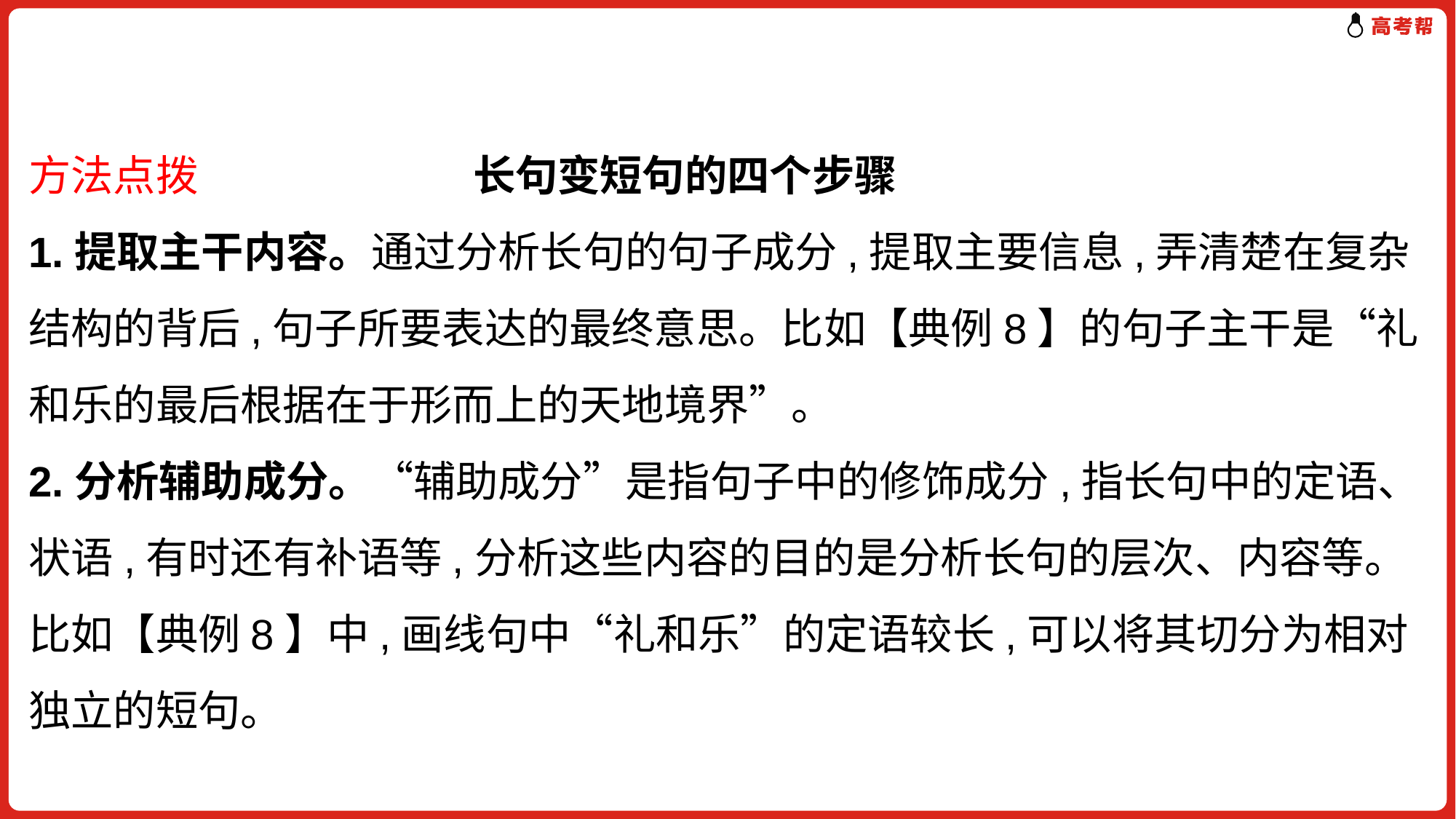

方法点拨                             长句变短句的四个步骤
1.提取主干内容。通过分析长句的句子成分,提取主要信息,弄清楚在复杂结构的背后,句子所要表达的最终意思。比如【典例8】的句子主干是“礼和乐的最后根据在于形而上的天地境界”。
2.分析辅助成分。“辅助成分”是指句子中的修饰成分,指长句中的定语、状语,有时还有补语等,分析这些内容的目的是分析长句的层次、内容等。比如【典例8】中,画线句中“礼和乐”的定语较长,可以将其切分为相对独立的短句。